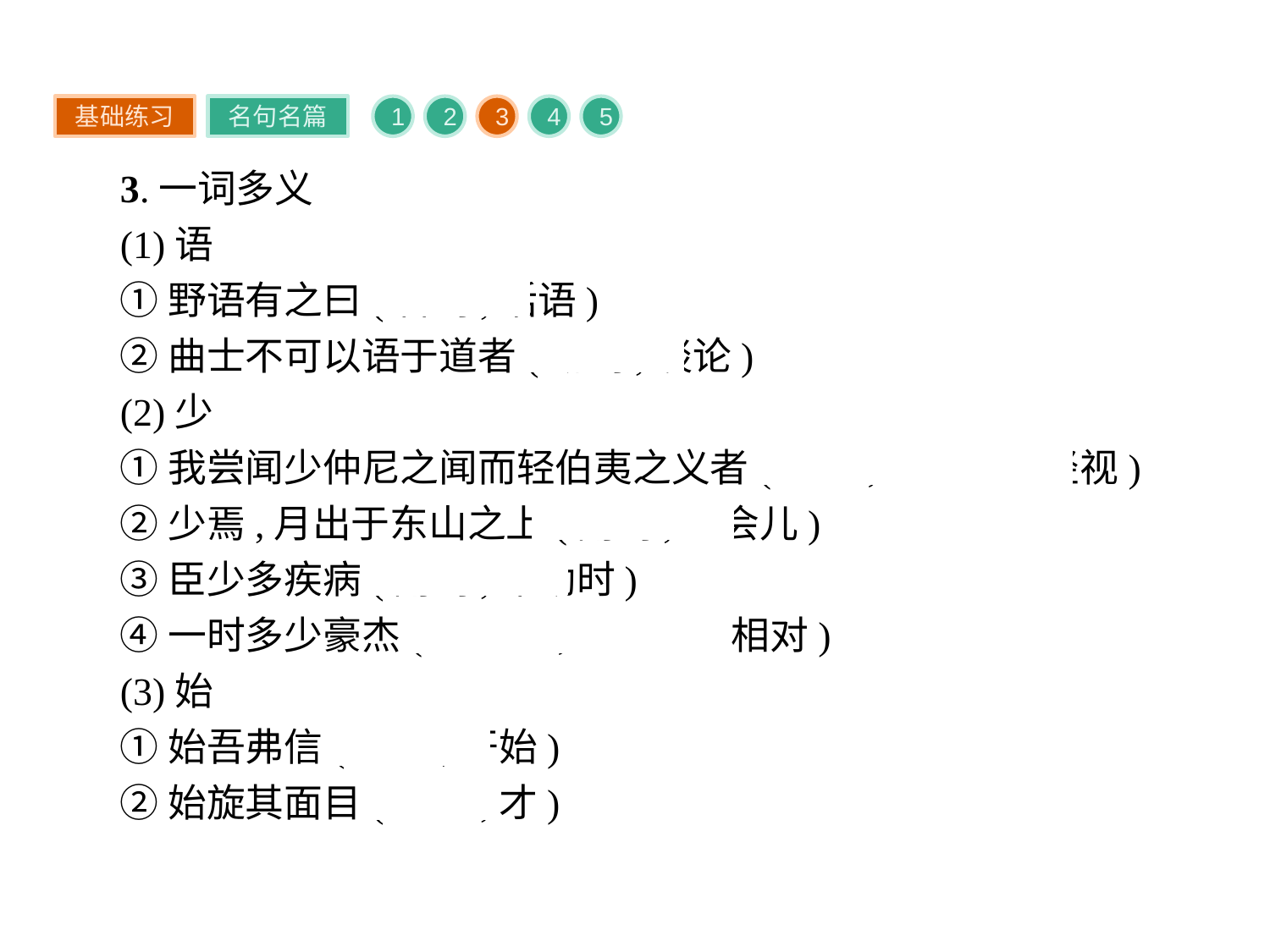

基础练习
名句名篇
1
2
3
4
5
3.一词多义
(1)语
①野语有之曰(名词,话语)
②曲士不可以语于道者(动词,谈论)
(2)少
①我尝闻少仲尼之闻而轻伯夷之义者(动词,看不起、轻视)
②少焉,月出于东山之上(副词,一会儿)
③臣少多疾病(副词,年幼时)
④一时多少豪杰(形容词,与“多”相对)
(3)始
①始吾弗信(副词,开始)
②始旋其面目(副词,才)